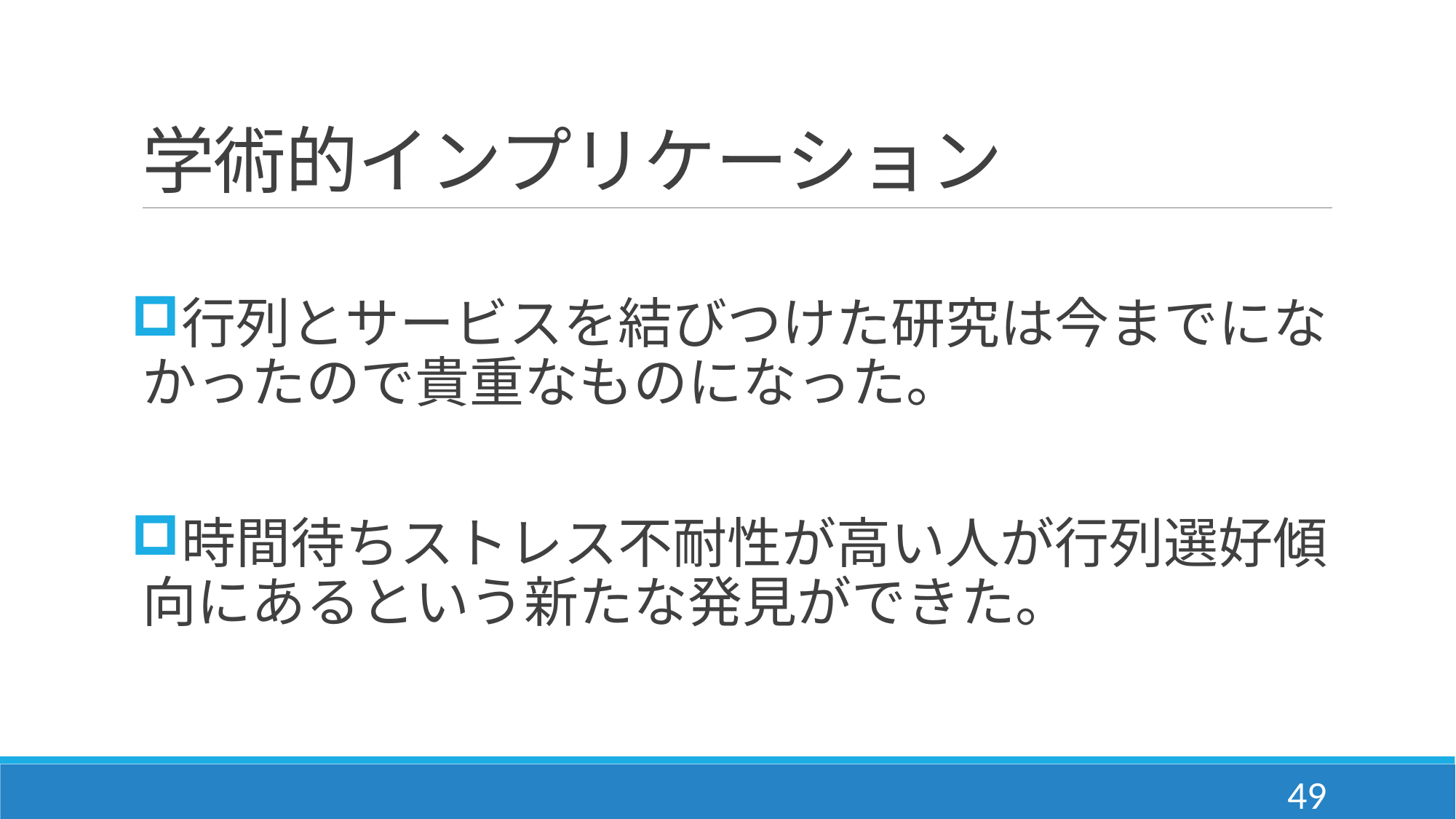

# 学術的インプリケーション
行列とサービスを結びつけた研究は今までになかったので貴重なものになった。

時間待ちストレス不耐性が高い人が行列選好傾向にあるという新たな発見ができた。

49